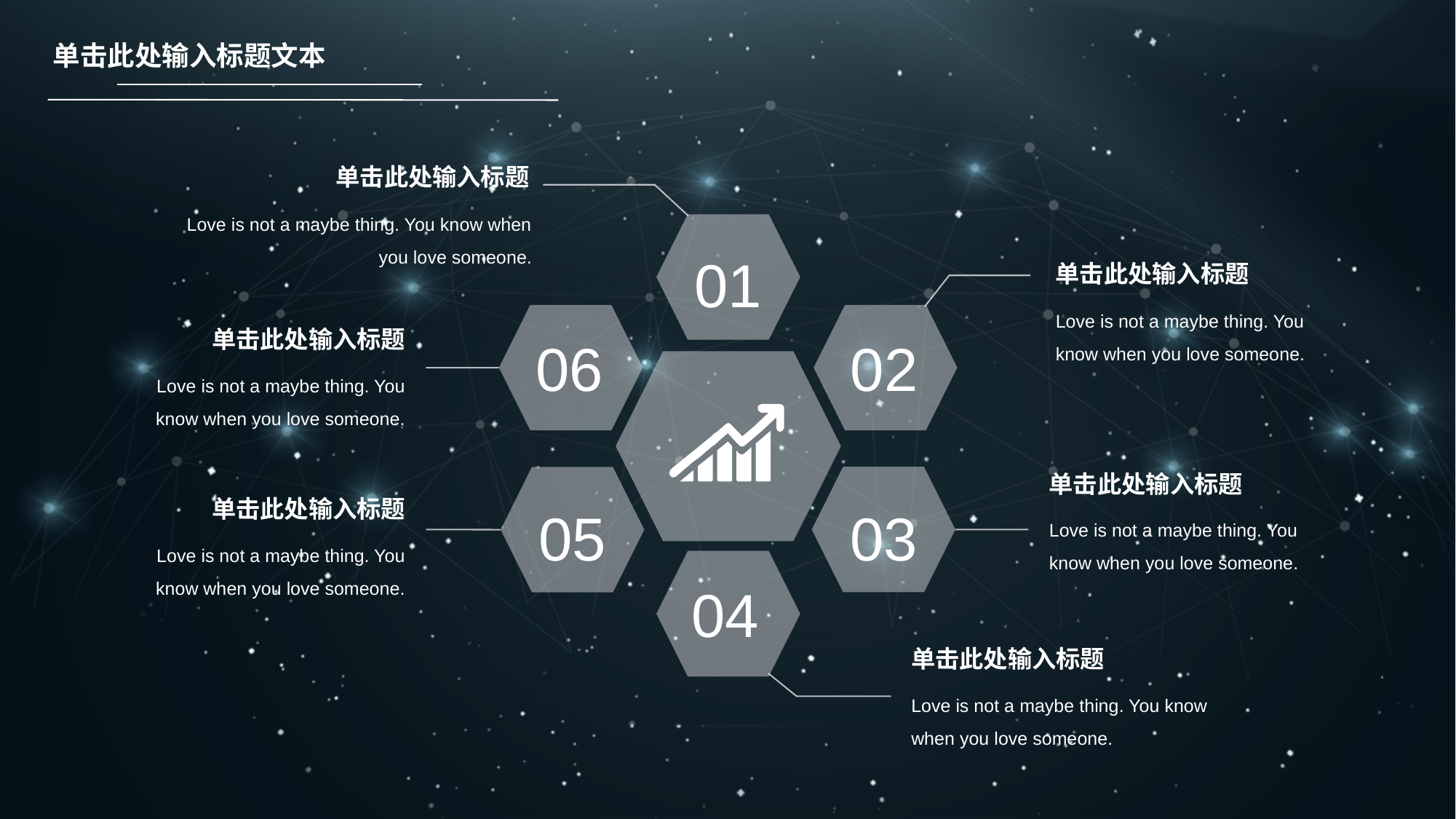

单击此处输入标题文本
单击此处输入标题

Love is not a maybe thing. You know when you love someone.

01
单击此处输入标题

Love is not a maybe thing. You know when you love someone.

06

02
单击此处输入标题

Love is not a maybe thing. You know when you love someone.

单击此处输入标题

03

05
单击此处输入标题
Love is not a maybe thing. You know when you love someone.
Love is not a maybe thing. You know when you love someone.

04
单击此处输入标题

Love is not a maybe thing. You know when you love someone.